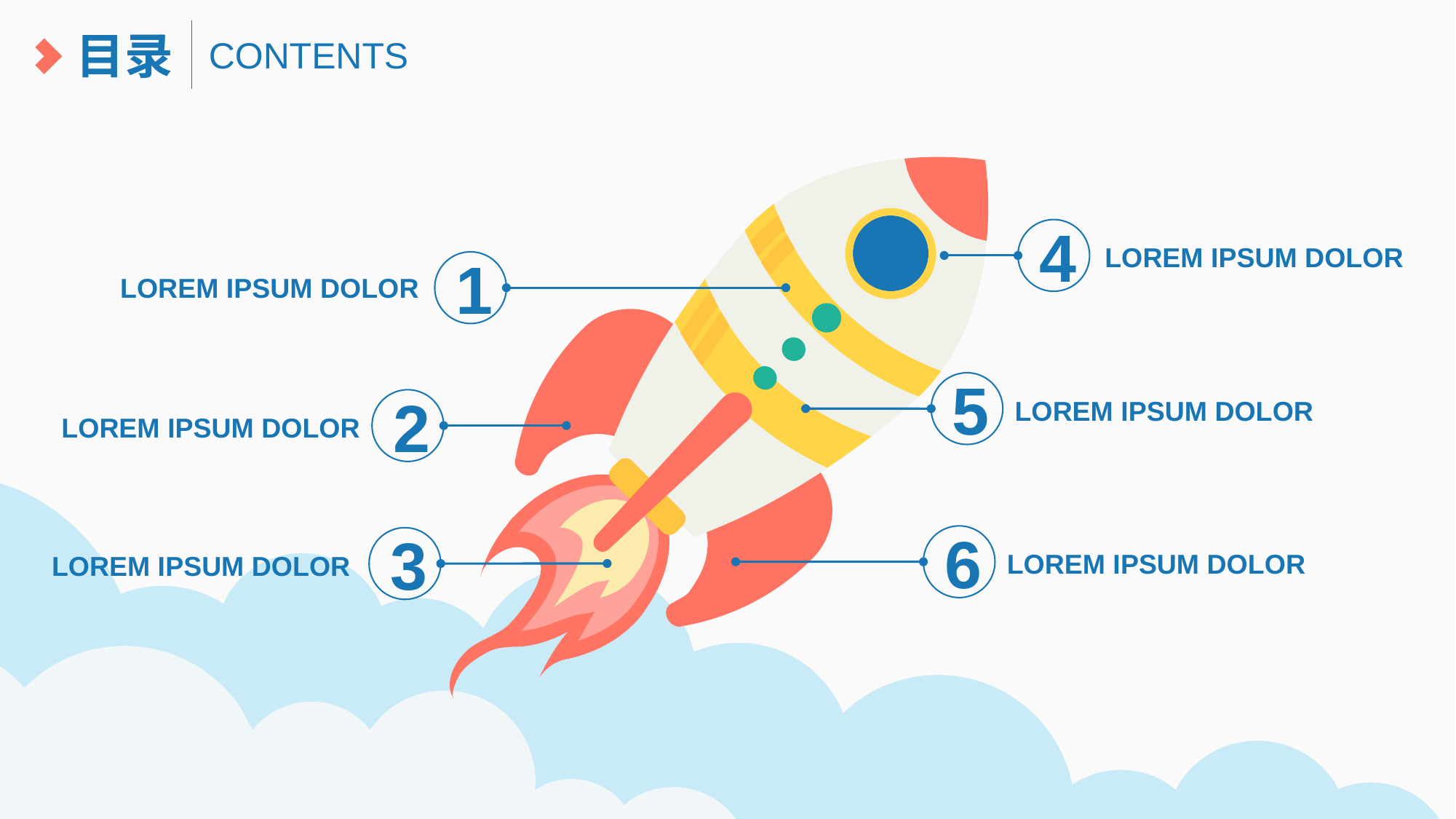

目录
CONTENTS

4
LOREM IPSUM DOLOR
1
LOREM IPSUM DOLOR
5
LOREM IPSUM DOLOR
2
LOREM IPSUM DOLOR
6
3
LOREM IPSUM DOLOR
LOREM IPSUM DOLOR